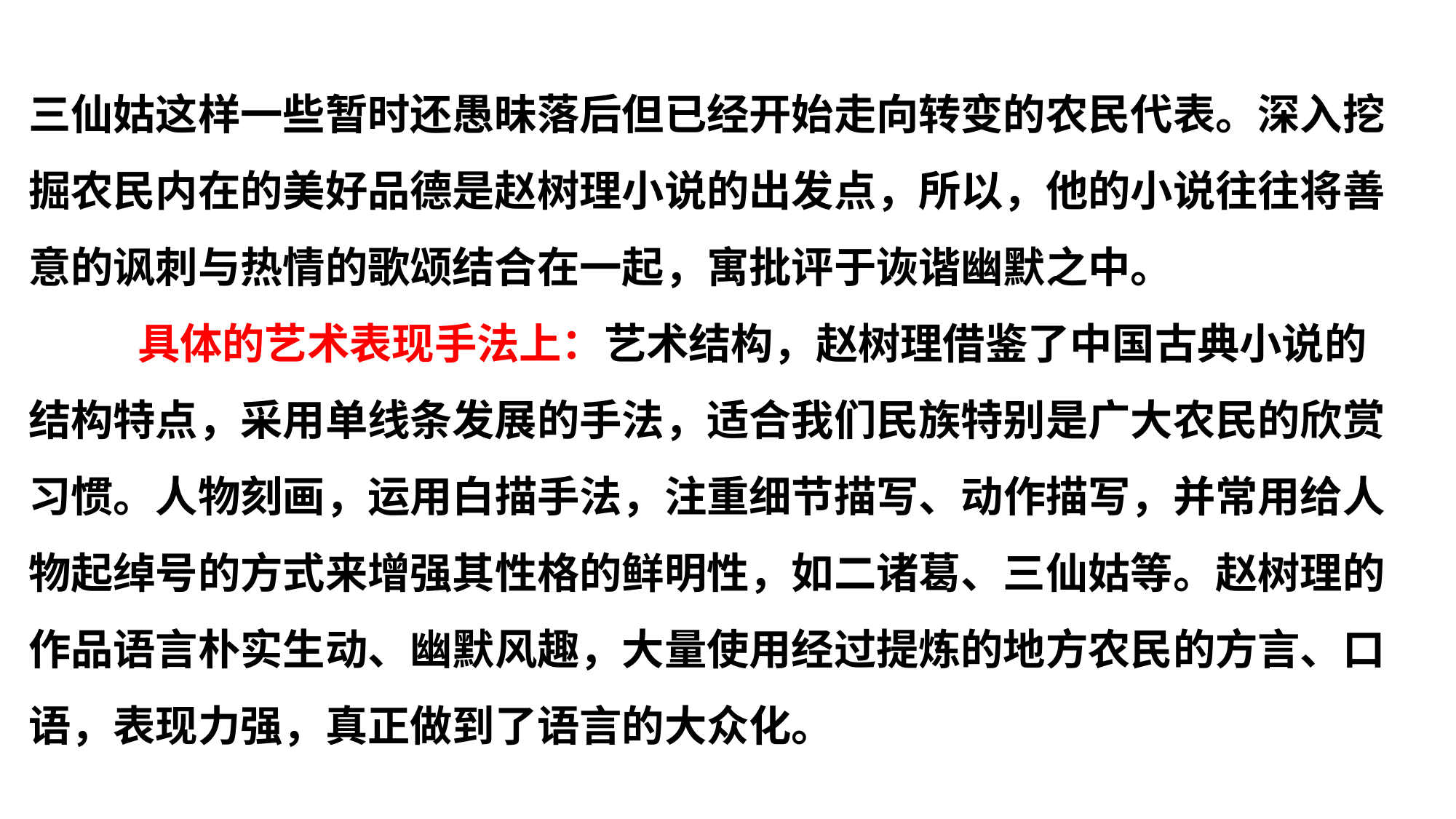

三仙姑这样一些暂时还愚昧落后但已经开始走向转变的农民代表。深入挖掘农民内在的美好品德是赵树理小说的出发点，所以，他的小说往往将善意的讽刺与热情的歌颂结合在一起，寓批评于诙谐幽默之中。
	具体的艺术表现手法上：艺术结构，赵树理借鉴了中国古典小说的结构特点，采用单线条发展的手法，适合我们民族特别是广大农民的欣赏习惯。人物刻画，运用白描手法，注重细节描写、动作描写，并常用给人物起绰号的方式来增强其性格的鲜明性，如二诸葛、三仙姑等。赵树理的作品语言朴实生动、幽默风趣，大量使用经过提炼的地方农民的方言、口语，表现力强，真正做到了语言的大众化。